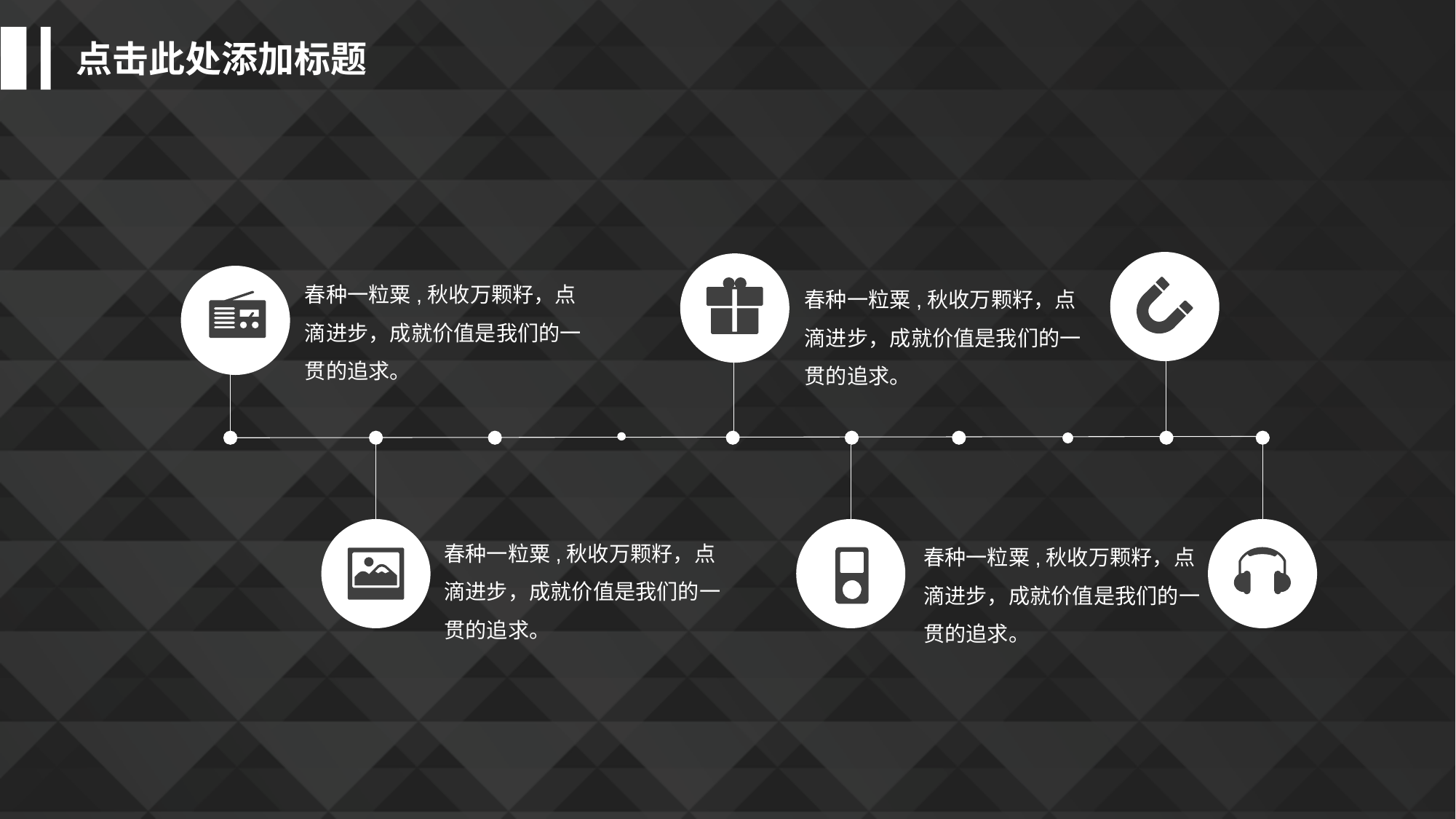

点击此处添加标题

春种一粒粟,秋收万颗籽，点滴进步，成就价值是我们的一贯的追求。

春种一粒粟,秋收万颗籽，点滴进步，成就价值是我们的一贯的追求。

春种一粒粟,秋收万颗籽，点滴进步，成就价值是我们的一贯的追求。
春种一粒粟,秋收万颗籽，点滴进步，成就价值是我们的一贯的追求。